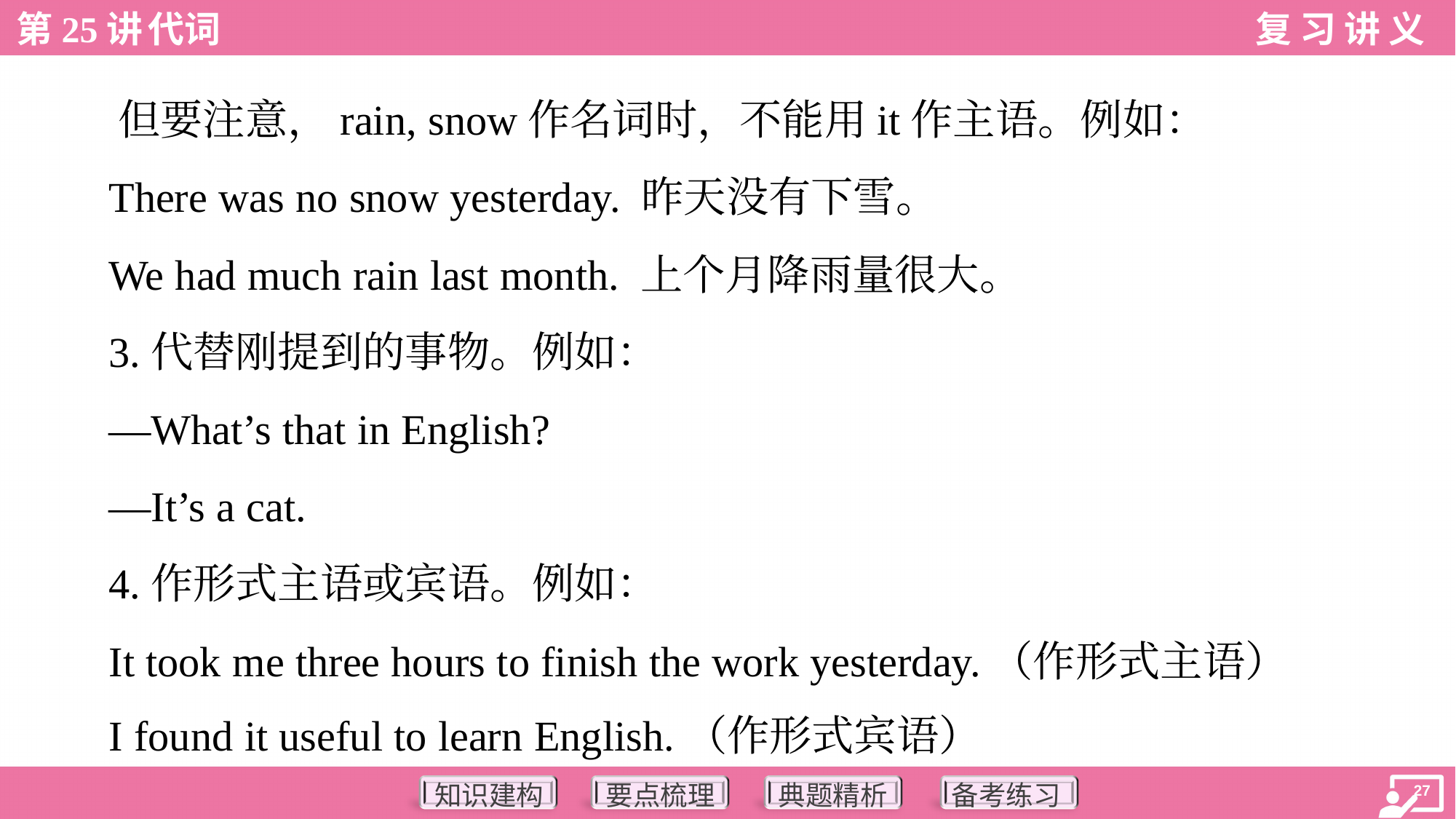

但要注意，rain, snow作名词时，不能用it作主语。例如：
    There was no snow yesterday. 昨天没有下雪。
    We had much rain last month. 上个月降雨量很大。
    3.代替刚提到的事物。例如：
    —What’s that in English?
    —It’s a cat.
    4.作形式主语或宾语。例如：
    It took me three hours to finish the work yesterday.（作形式主语）
    I found it useful to learn English.（作形式宾语）